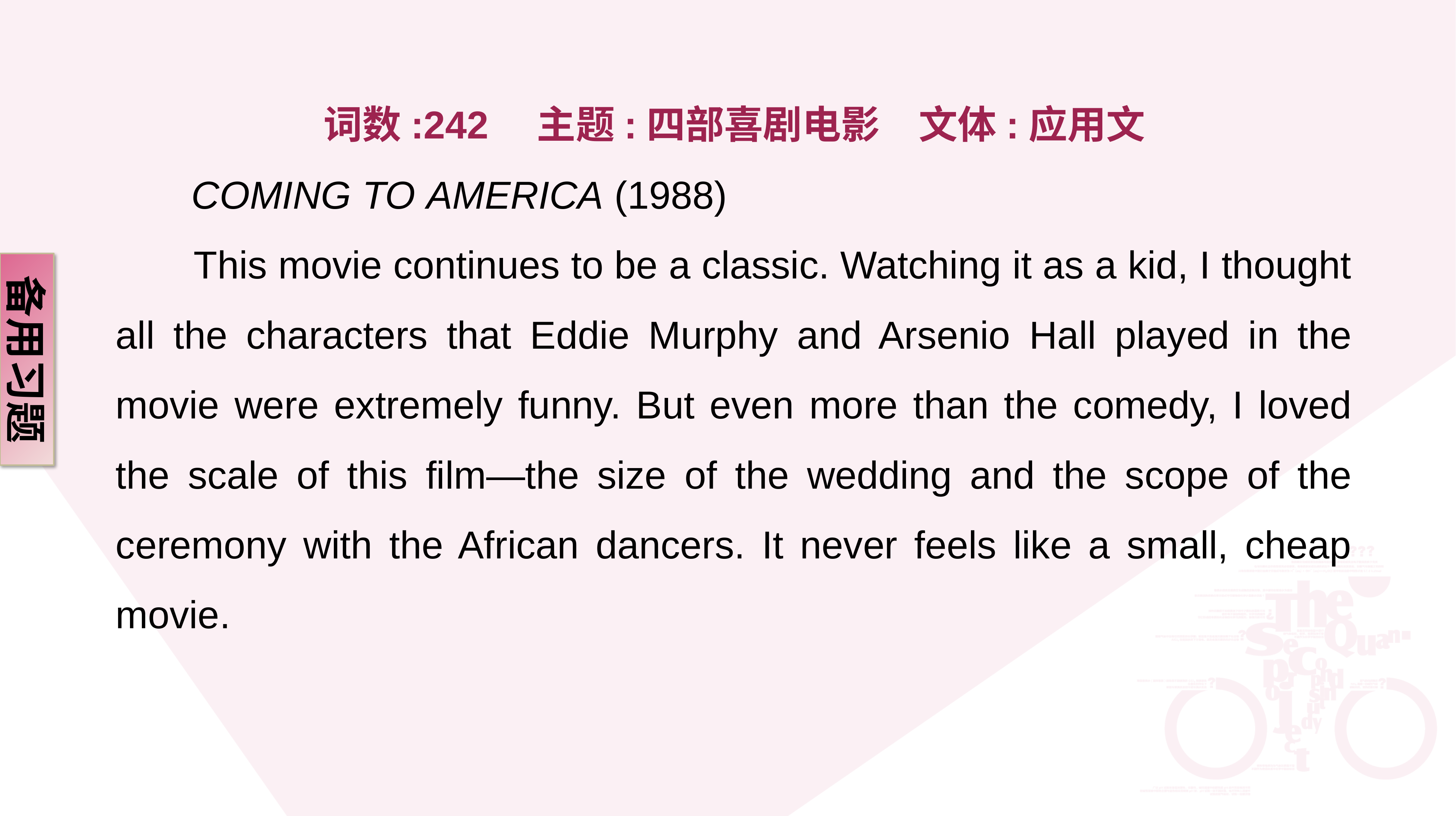

词数:242　主题:四部喜剧电影　文体:应用文
       COMING TO AMERICA (1988)
       This movie continues to be a classic. Watching it as a kid, I thought all the characters that Eddie Murphy and Arsenio Hall played in the movie were extremely funny. But even more than the comedy, I loved the scale of this film—the size of the wedding and the scope of the ceremony with the African dancers. It never feels like a small, cheap movie.

备用习题